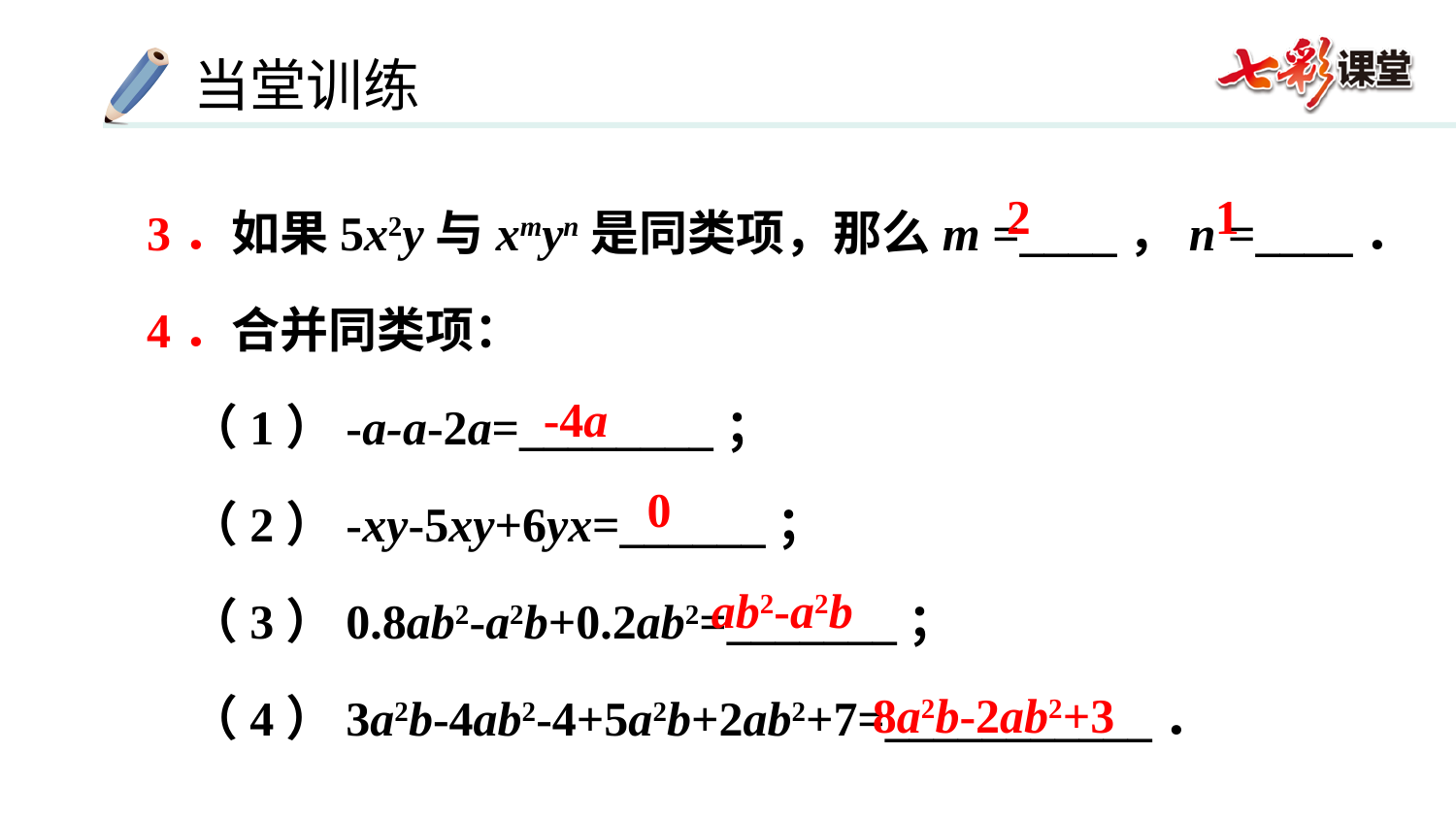

3．如果5x2y与xmyn是同类项，那么m =____，n =____．
       4．合并同类项：
    （1）-a-a-2a=________；
    （2）-xy-5xy+6yx=______；
    （3）0.8ab2-a2b+0.2ab2=_______；
    （4）3a2b-4ab2-4+5a2b+2ab2+7=___________．

2
1
-4a
0
ab2-a2b
8a2b-2ab2+3